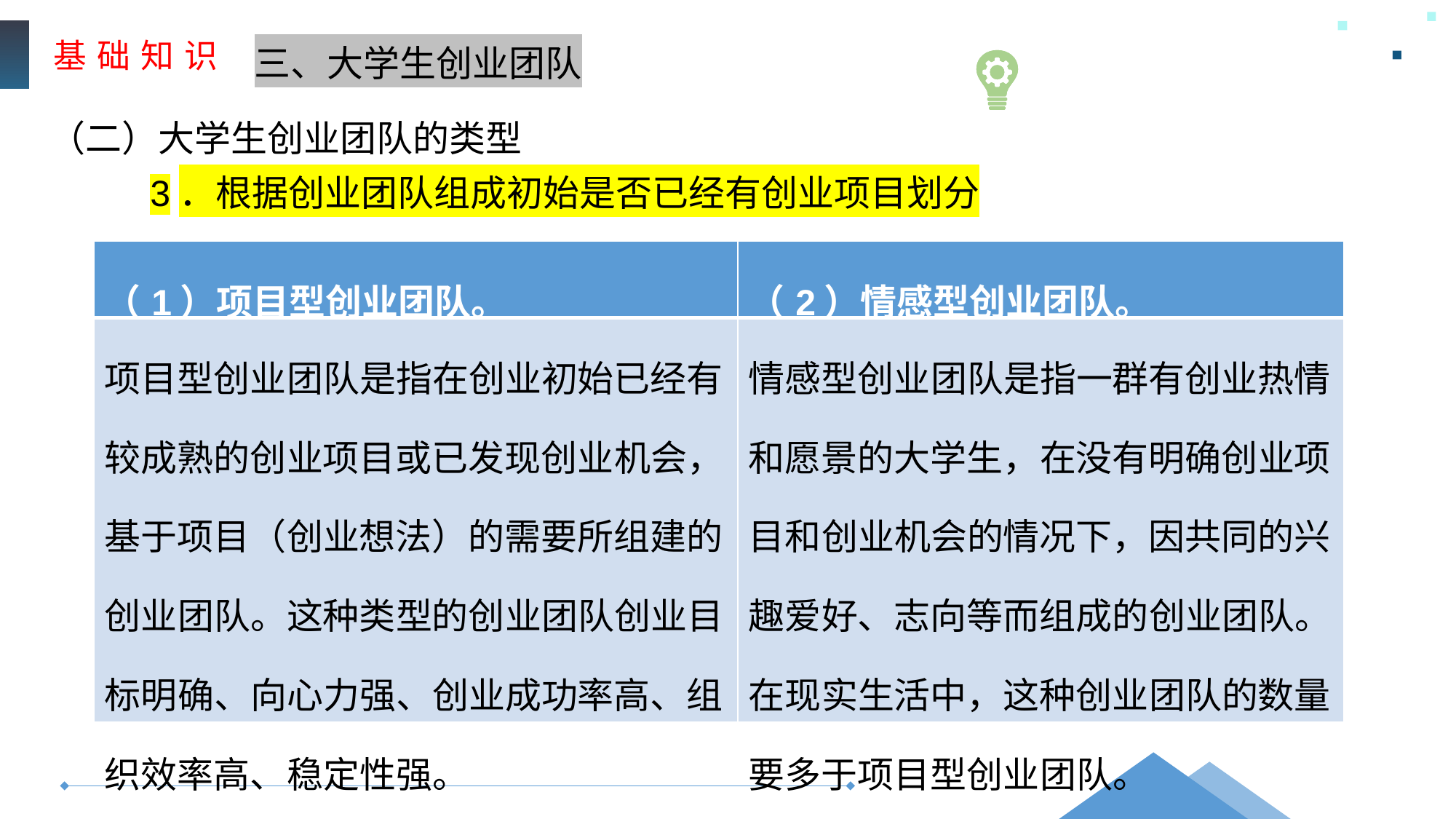

基 础 知 识

三、大学生创业团队

（二）大学生创业团队的类型
3．根据创业团队组成初始是否已经有创业项目划分
| （1）项目型创业团队。 | （2）情感型创业团队。 |
| --- | --- |
| 项目型创业团队是指在创业初始已经有较成熟的创业项目或已发现创业机会，基于项目（创业想法）的需要所组建的创业团队。这种类型的创业团队创业目标明确、向心力强、创业成功率高、组织效率高、稳定性强。 | 情感型创业团队是指一群有创业热情和愿景的大学生，在没有明确创业项目和创业机会的情况下，因共同的兴趣爱好、志向等而组成的创业团队。在现实生活中，这种创业团队的数量要多于项目型创业团队。 |